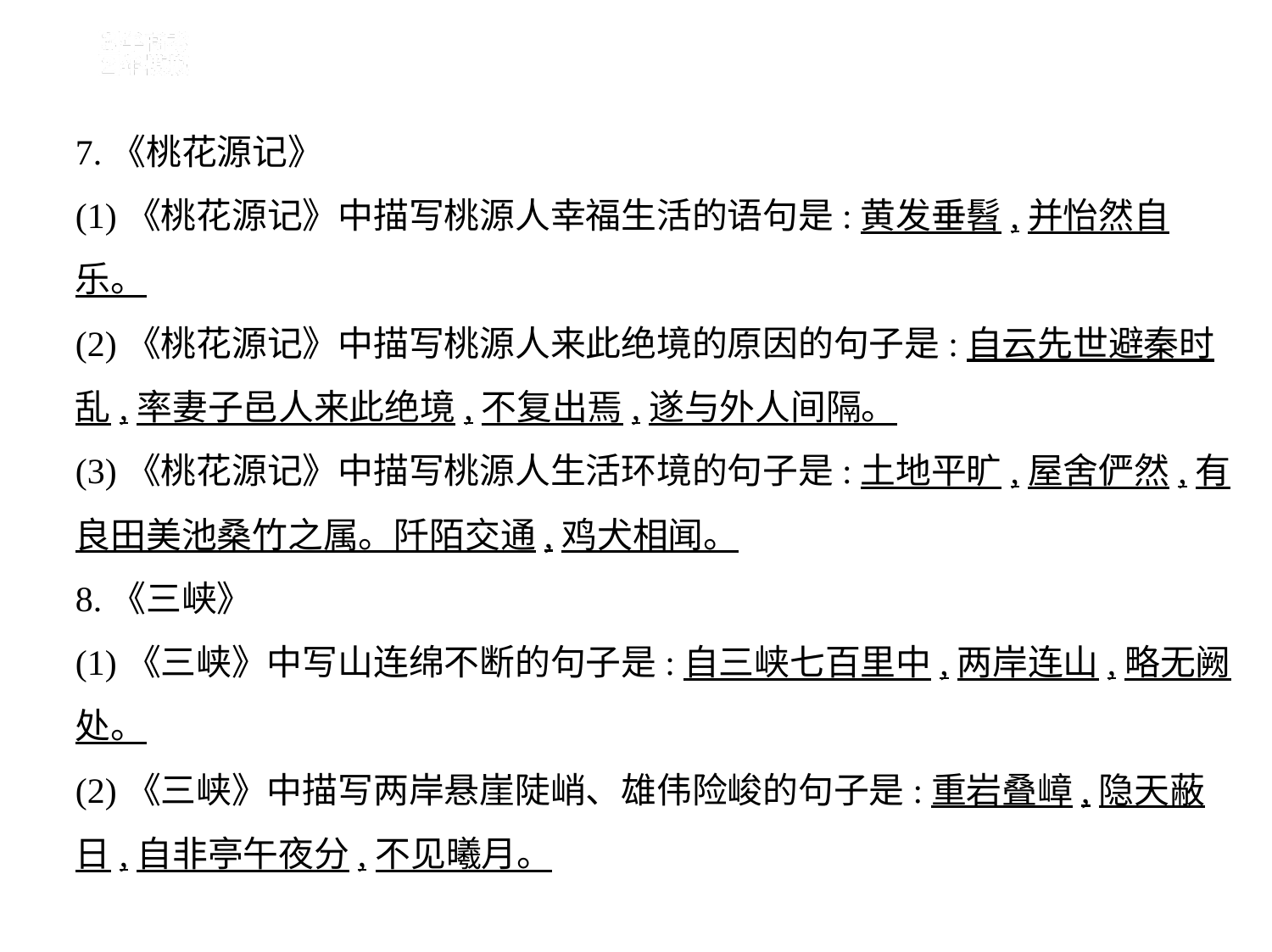

7.《桃花源记》
(1)《桃花源记》中描写桃源人幸福生活的语句是:黄发垂髫,并怡然自
乐。
(2)《桃花源记》中描写桃源人来此绝境的原因的句子是:自云先世避秦时
乱,率妻子邑人来此绝境,不复出焉,遂与外人间隔。
(3)《桃花源记》中描写桃源人生活环境的句子是:土地平旷,屋舍俨然,有
良田美池桑竹之属。阡陌交通,鸡犬相闻。
8.《三峡》
(1)《三峡》中写山连绵不断的句子是:自三峡七百里中,两岸连山,略无阙
处。
(2)《三峡》中描写两岸悬崖陡峭、雄伟险峻的句子是:重岩叠嶂,隐天蔽
日,自非亭午夜分,不见曦月。